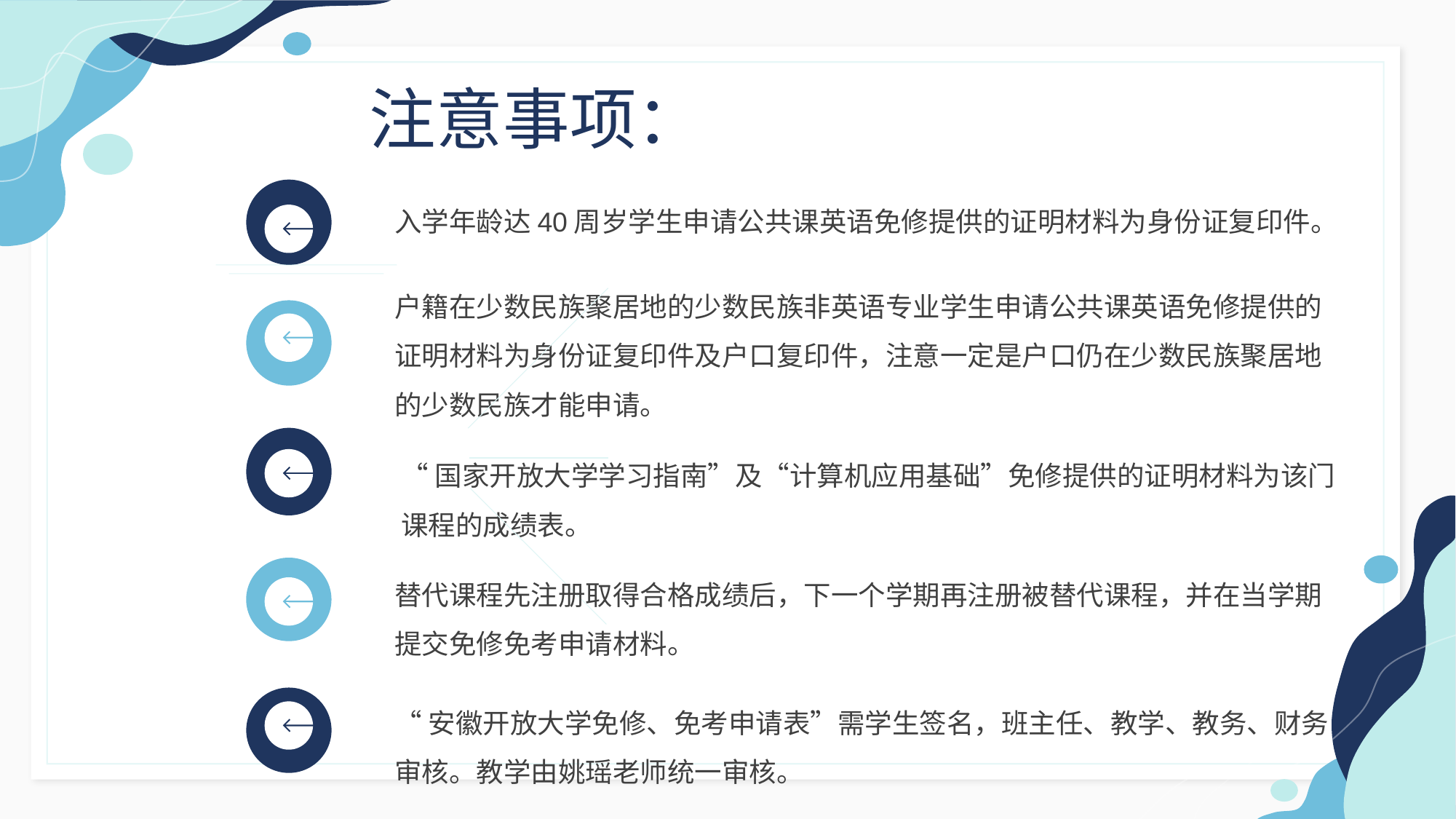

注意事项：

入学年龄达40周岁学生申请公共课英语免修提供的证明材料为身份证复印件。

户籍在少数民族聚居地的少数民族非英语专业学生申请公共课英语免修提供的证明材料为身份证复印件及户口复印件，注意一定是户口仍在少数民族聚居地的少数民族才能申请。

“国家开放大学学习指南”及“计算机应用基础”免修提供的证明材料为该门课程的成绩表。

替代课程先注册取得合格成绩后，下一个学期再注册被替代课程，并在当学期
提交免修免考申请材料。

“安徽开放大学免修、免考申请表”需学生签名，班主任、教学、教务、财务
审核。教学由姚瑶老师统一审核。